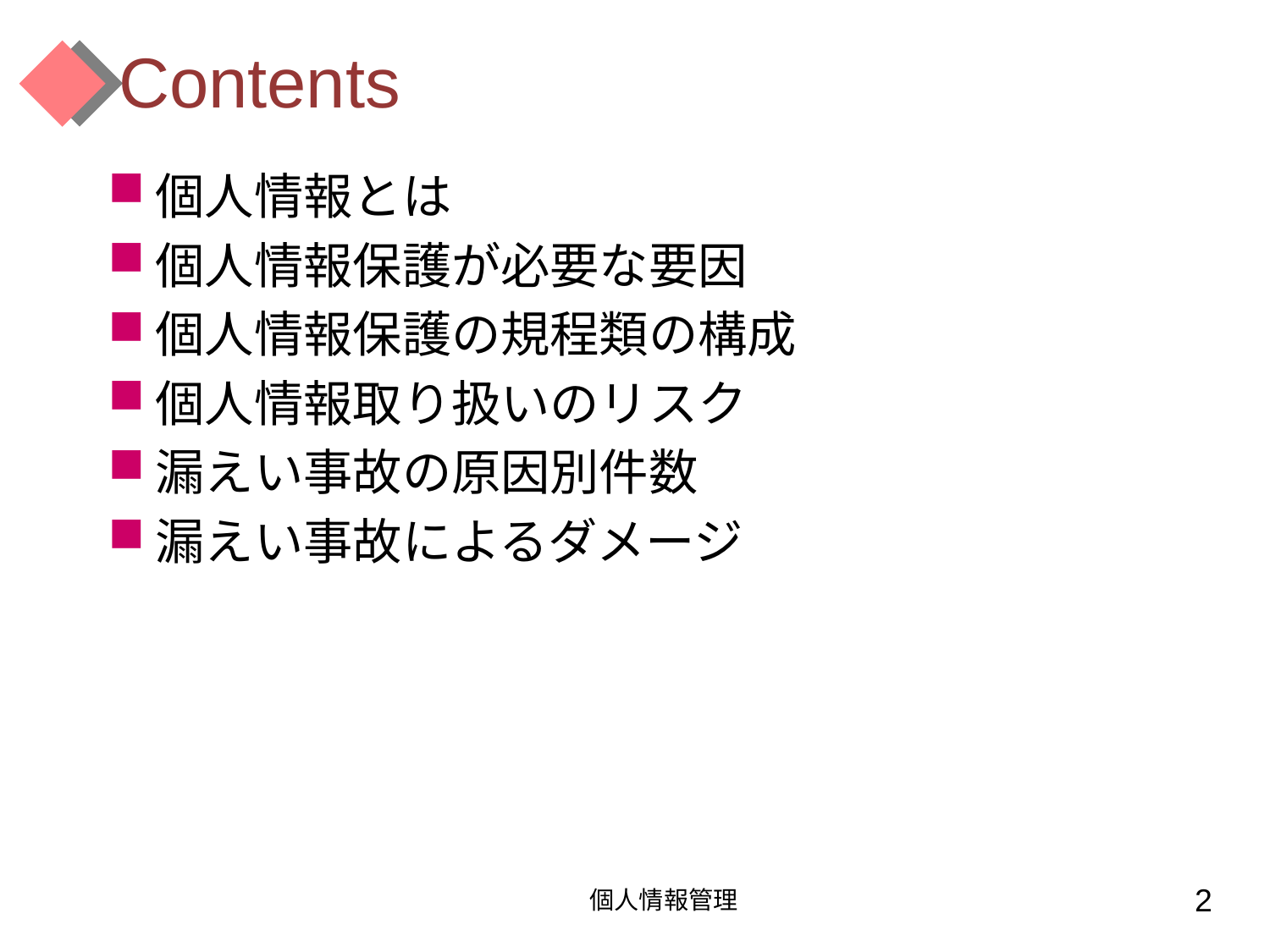

# Contents
個人情報とは
個人情報保護が必要な要因
個人情報保護の規程類の構成
個人情報取り扱いのリスク
漏えい事故の原因別件数
漏えい事故によるダメージ
個人情報管理
2